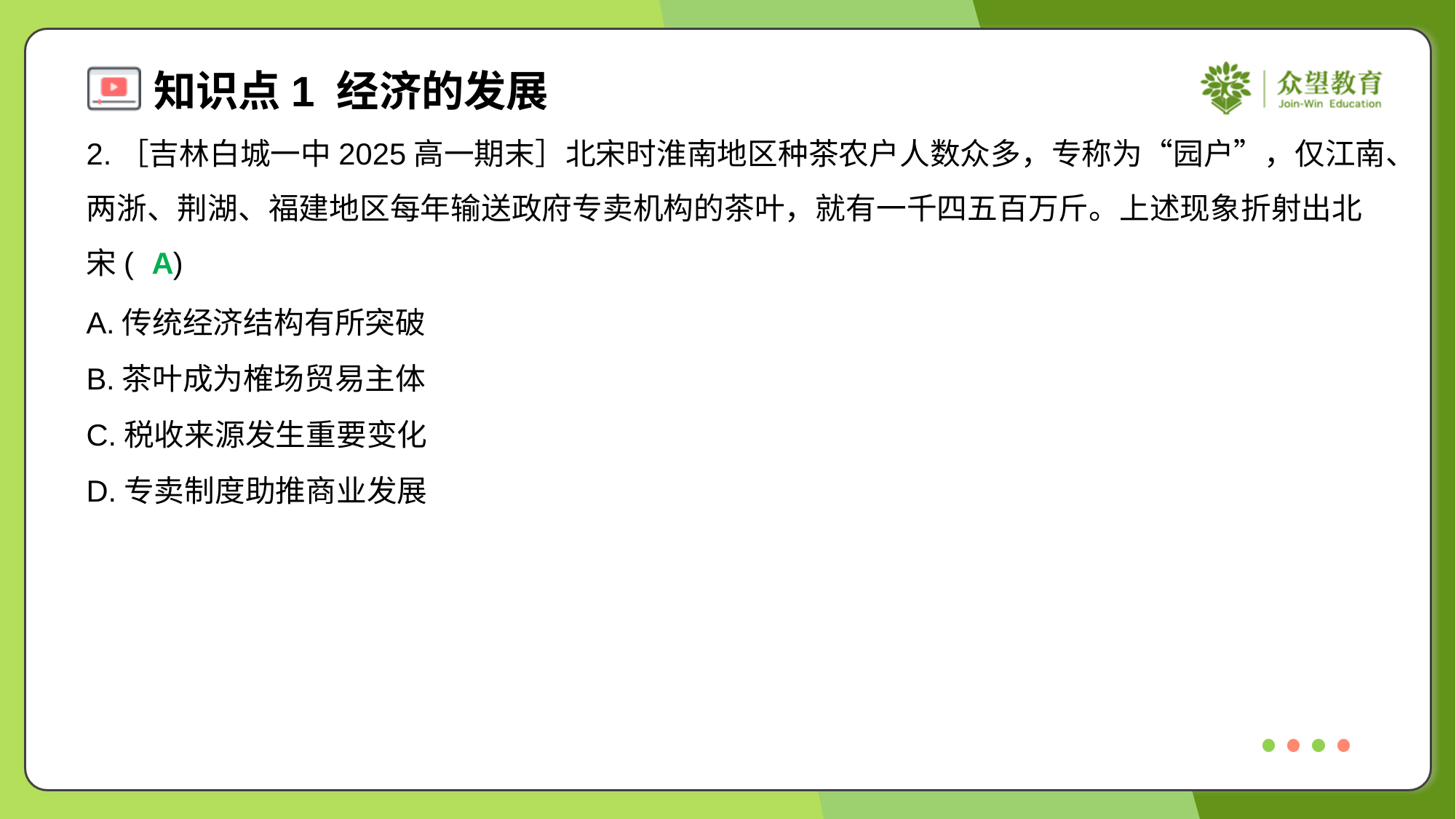

2.［吉林白城一中2025高一期末］北宋时淮南地区种茶农户人数众多，专称为“园户”，仅江南、
两浙、荆湖、福建地区每年输送政府专卖机构的茶叶，就有一千四五百万斤。上述现象折射出北
宋(     )
A
A.传统经济结构有所突破
B.茶叶成为榷场贸易主体
C.税收来源发生重要变化
D.专卖制度助推商业发展